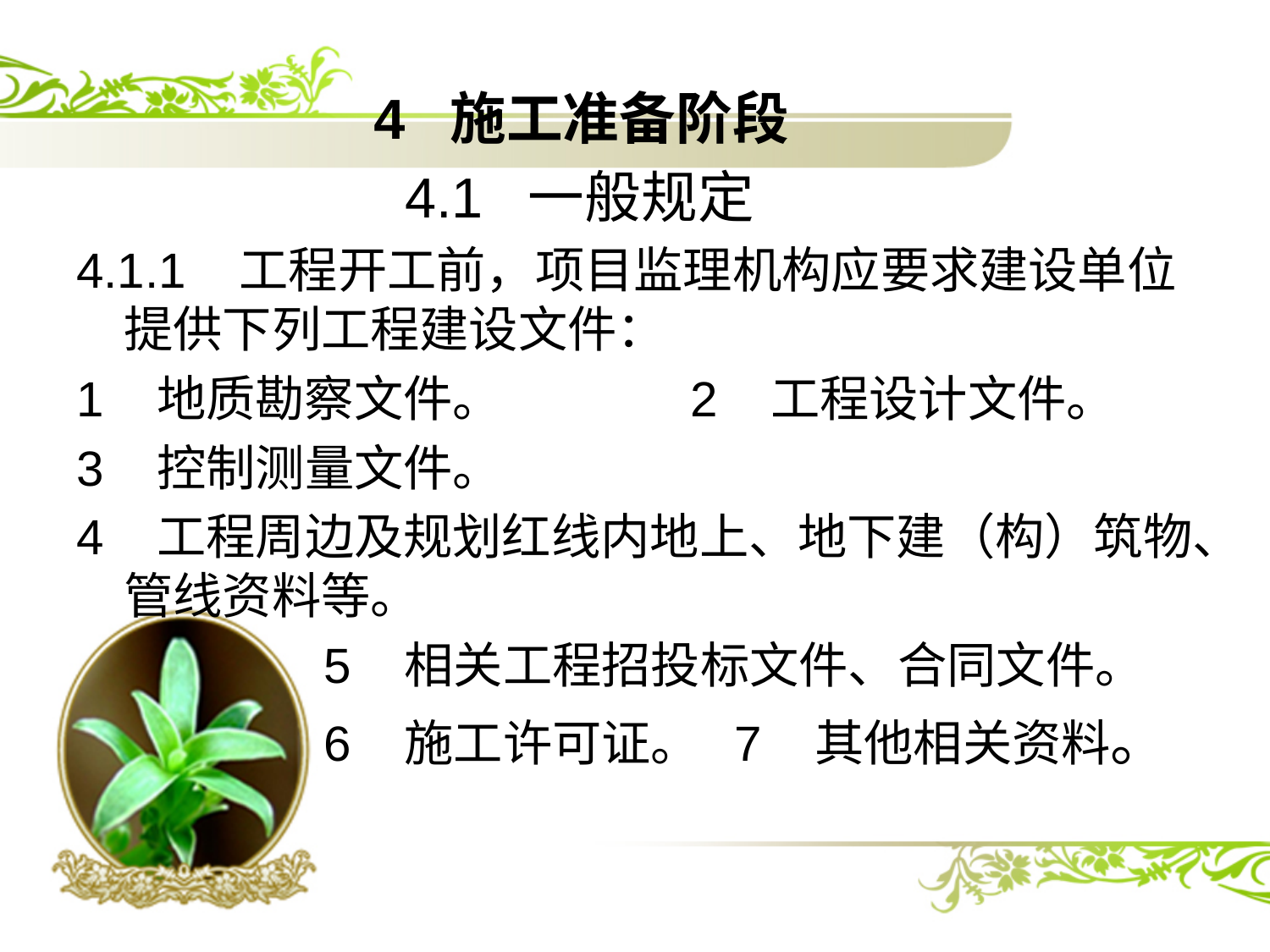

4  施工准备阶段
                     4.1  一般规定
4.1.1   工程开工前，项目监理机构应要求建设单位提供下列工程建设文件：
1   地质勘察文件。                2   工程设计文件。
3   控制测量文件。
4   工程周边及规划红线内地上、地下建（构）筑物、管线资料等。
                  5   相关工程招投标文件、合同文件。
                  6   施工许可证。  7   其他相关资料。